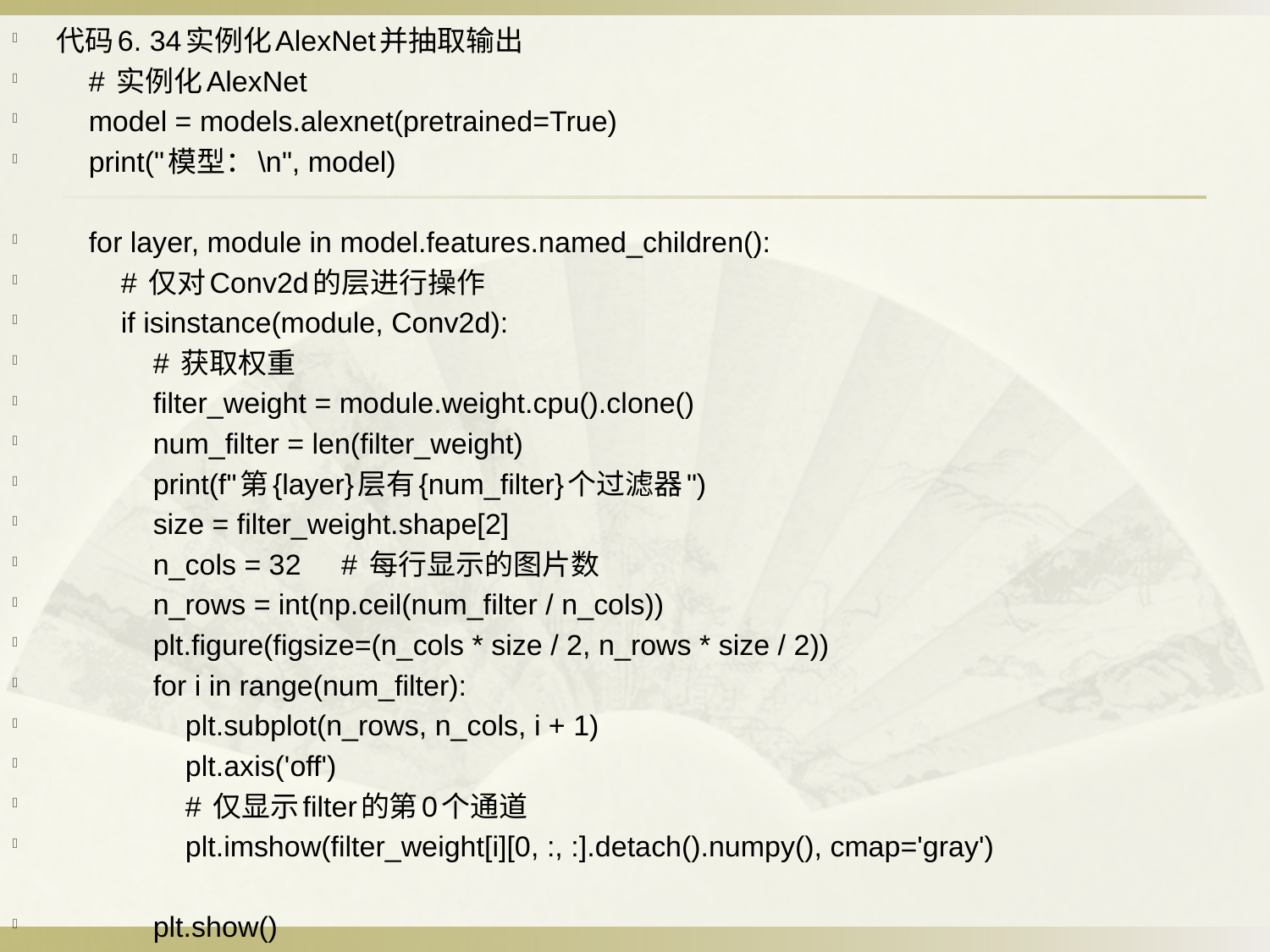

代码6. 34实例化AlexNet并抽取输出
    # 实例化AlexNet
    model = models.alexnet(pretrained=True)
    print("模型：\n", model)

    for layer, module in model.features.named_children():
        # 仅对Conv2d的层进行操作
        if isinstance(module, Conv2d):
            # 获取权重
            filter_weight = module.weight.cpu().clone()
            num_filter = len(filter_weight)
            print(f"第{layer}层有{num_filter}个过滤器")
            size = filter_weight.shape[2]
            n_cols = 32     # 每行显示的图片数
            n_rows = int(np.ceil(num_filter / n_cols))
            plt.figure(figsize=(n_cols * size / 2, n_rows * size / 2))
            for i in range(num_filter):
                plt.subplot(n_rows, n_cols, i + 1)
                plt.axis('off')
                # 仅显示filter的第0个通道
                plt.imshow(filter_weight[i][0, :, :].detach().numpy(), cmap='gray')

            plt.show()